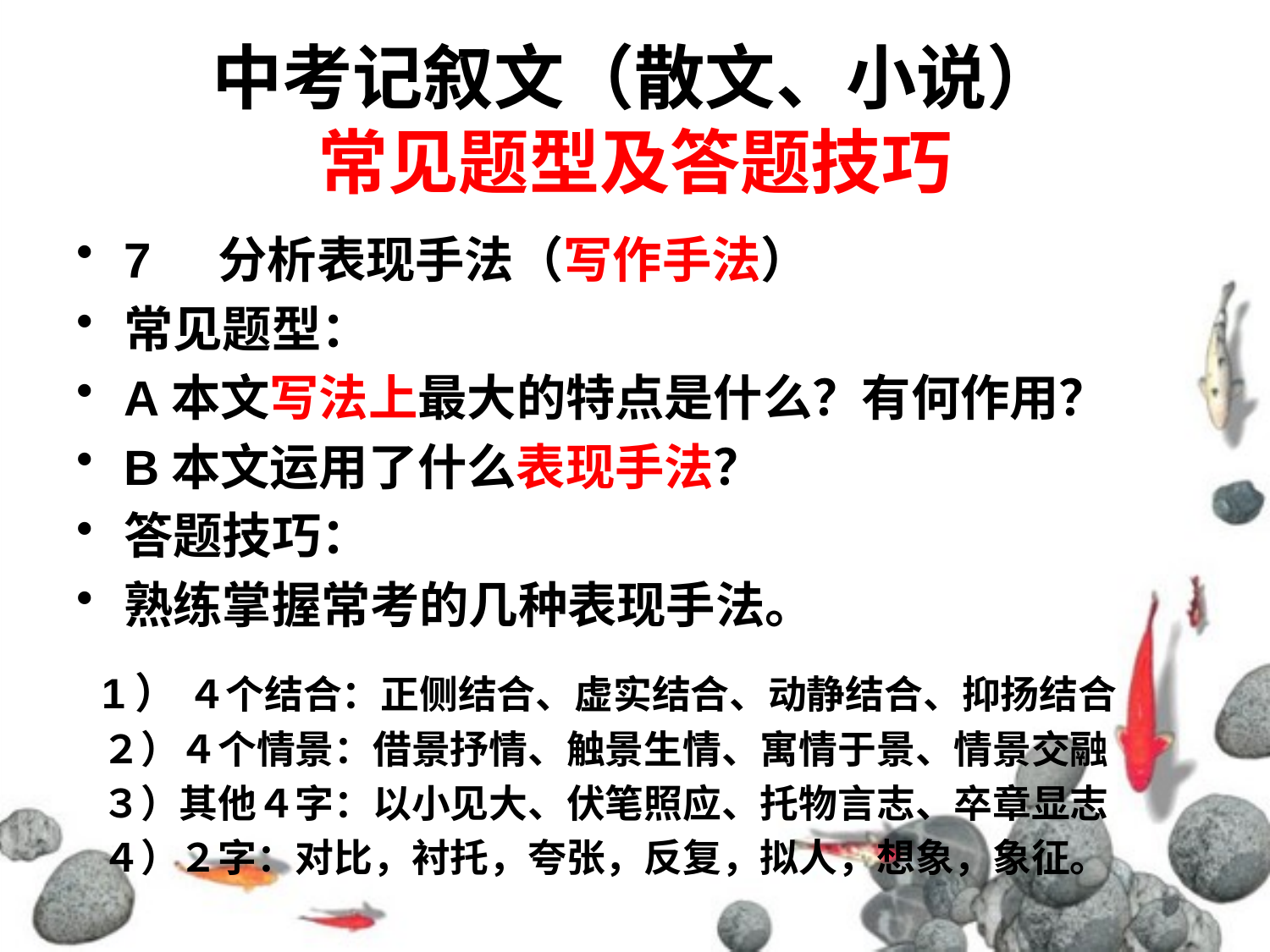

# 中考记叙文（散文、小说） 常见题型及答题技巧
7    分析表现手法（写作手法）
常见题型：
A本文写法上最大的特点是什么？有何作用？
B本文运用了什么表现手法？
答题技巧：
熟练掌握常考的几种表现手法。

1） ４个结合：正侧结合、虚实结合、动静结合、抑扬结合
２）４个情景：借景抒情、触景生情、寓情于景、情景交融
３）其他４字：以小见大、伏笔照应、托物言志、卒章显志
４）２字：对比，衬托，夸张，反复，拟人，想象，象征。